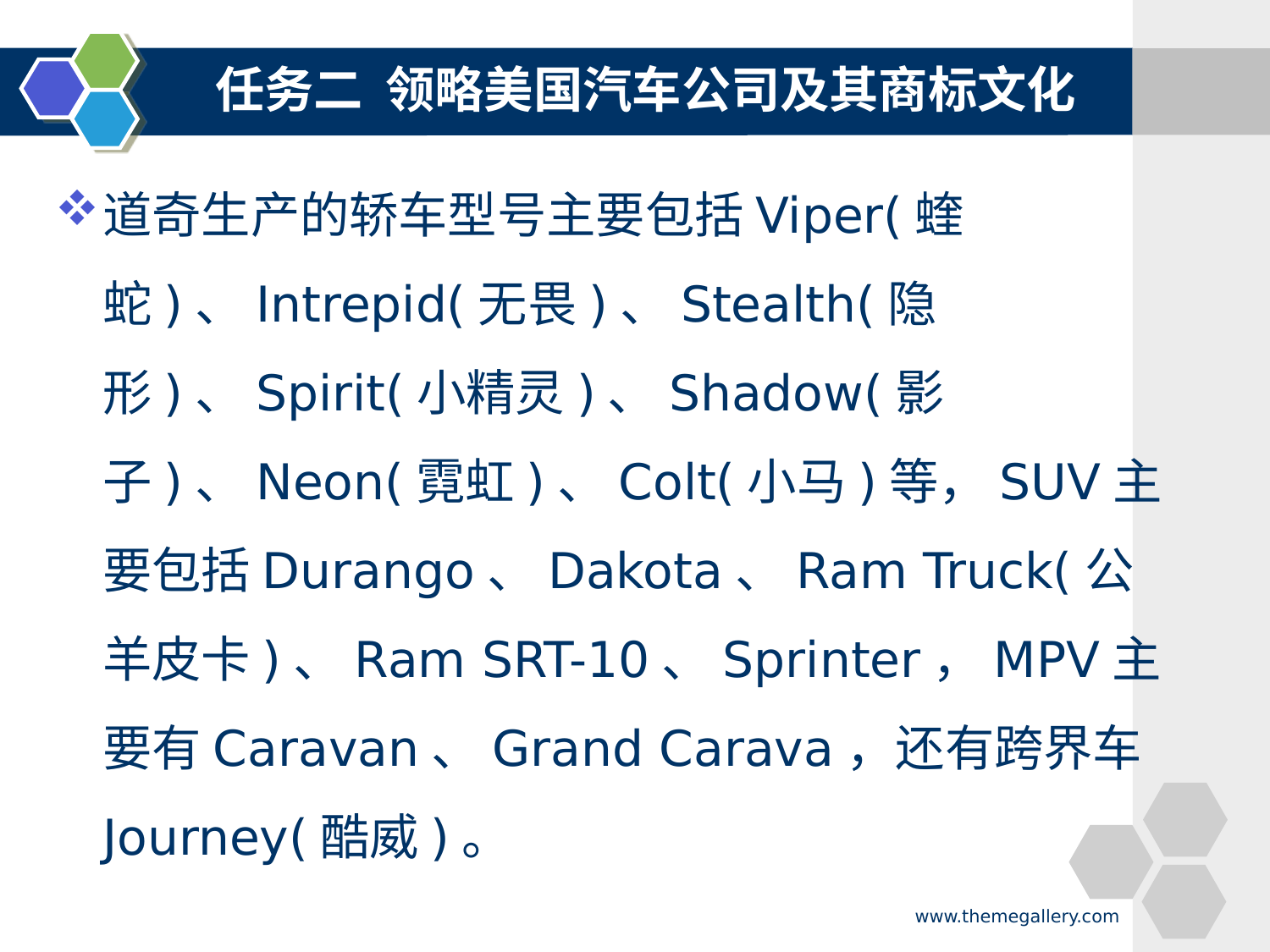

任务二  领略美国汽车公司及其商标文化
#
道奇生产的轿车型号主要包括Viper(蝰蛇)、Intrepid(无畏)、Stealth(隐形)、Spirit(小精灵)、Shadow(影子)、Neon(霓虹)、Colt(小马)等，SUV主要包括Durango、Dakota、Ram Truck(公羊皮卡)、Ram SRT-10、Sprinter，MPV主要有Caravan、Grand Carava，还有跨界车Journey(酷威)。

www.themegallery.com